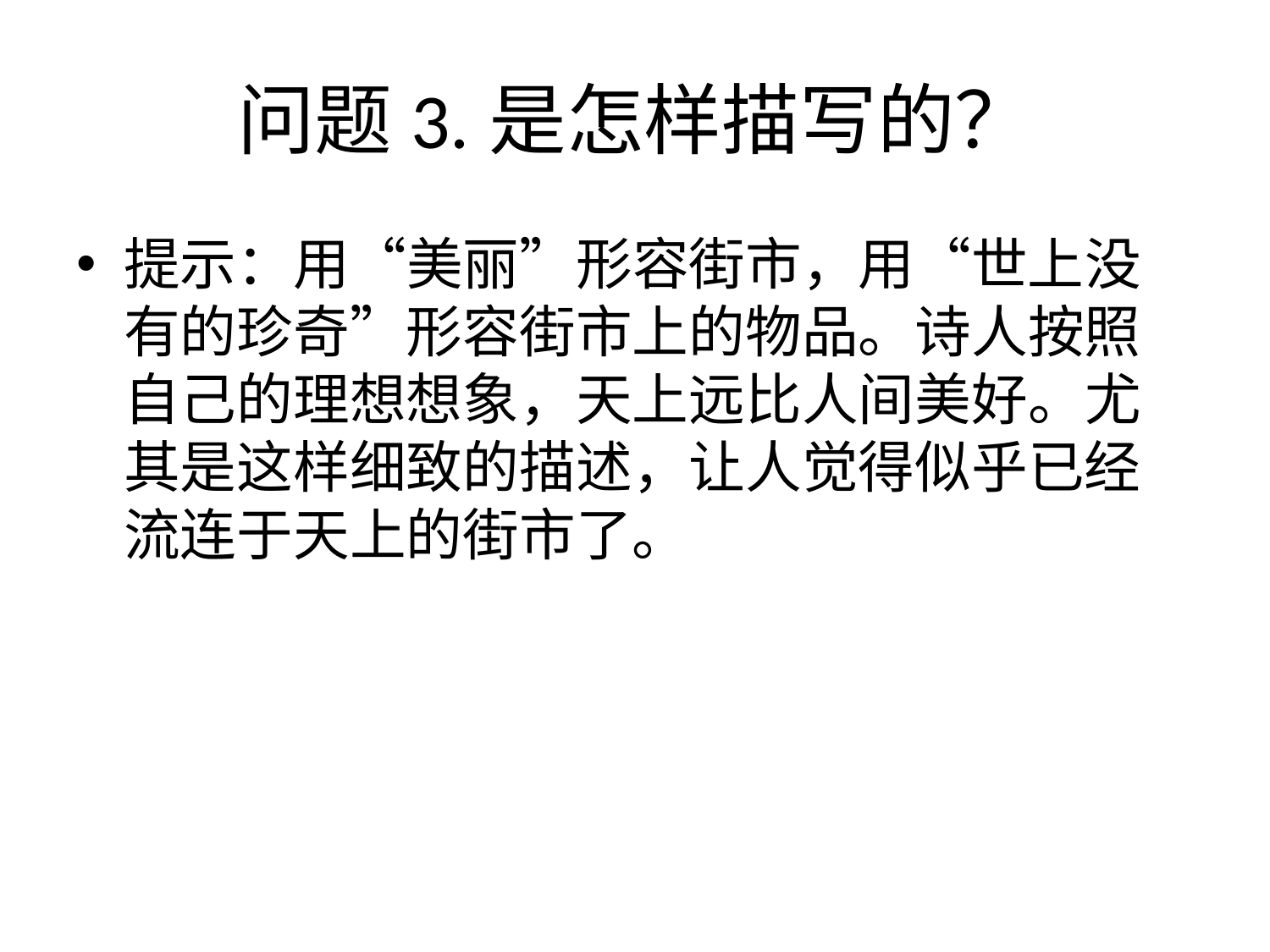

# 问题3.是怎样描写的？
提示：用“美丽”形容街市，用“世上没有的珍奇”形容街市上的物品。诗人按照自己的理想想象，天上远比人间美好。尤其是这样细致的描述，让人觉得似乎已经流连于天上的街市了。